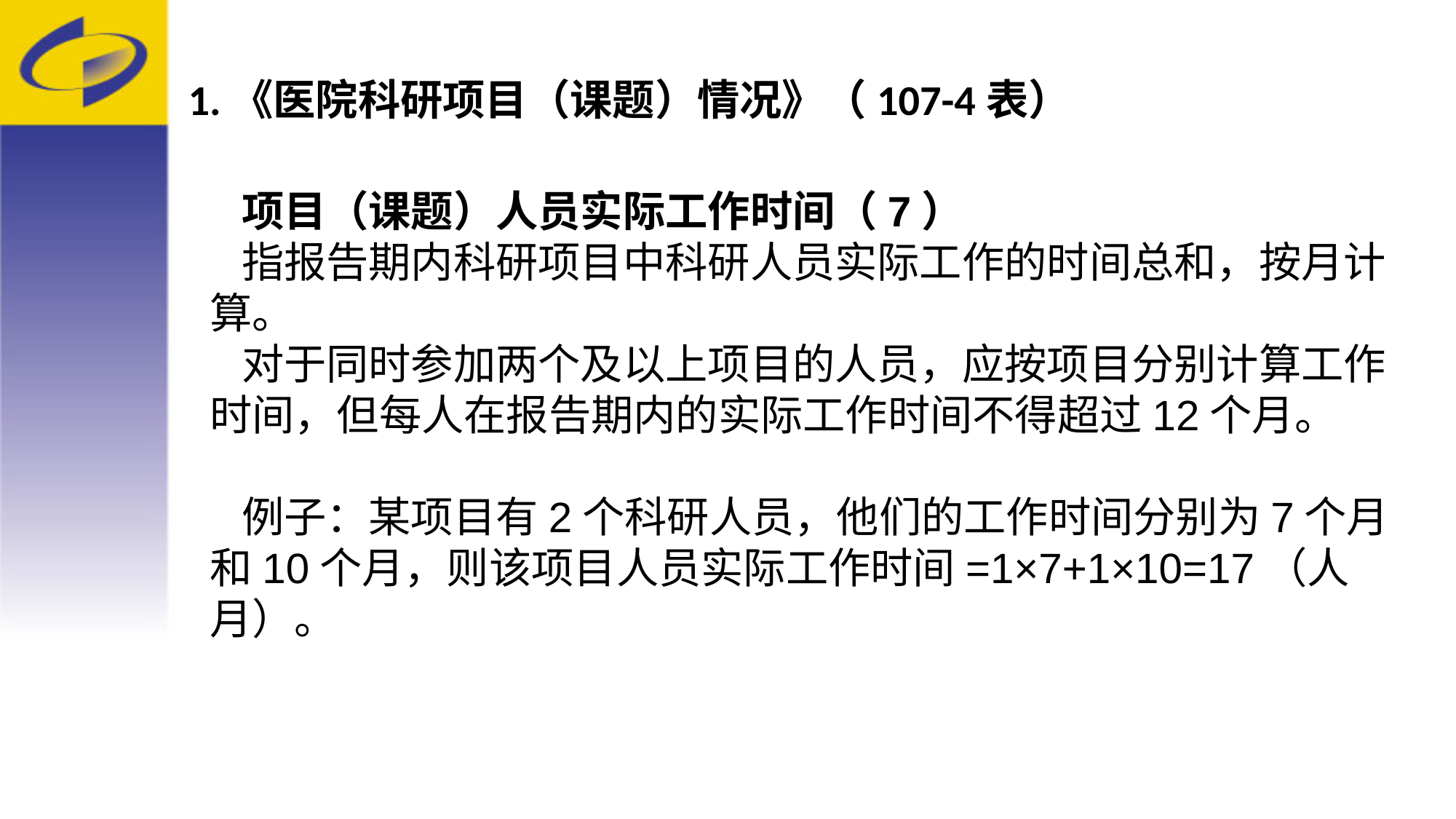

1.《医院科研项目（课题）情况》（107-4表）
项目（课题）人员实际工作时间（7）
指报告期内科研项目中科研人员实际工作的时间总和，按月计算。
对于同时参加两个及以上项目的人员，应按项目分别计算工作时间，但每人在报告期内的实际工作时间不得超过12个月。

例子：某项目有2个科研人员，他们的工作时间分别为7个月和10个月，则该项目人员实际工作时间=1×7+1×10=17（人月）。